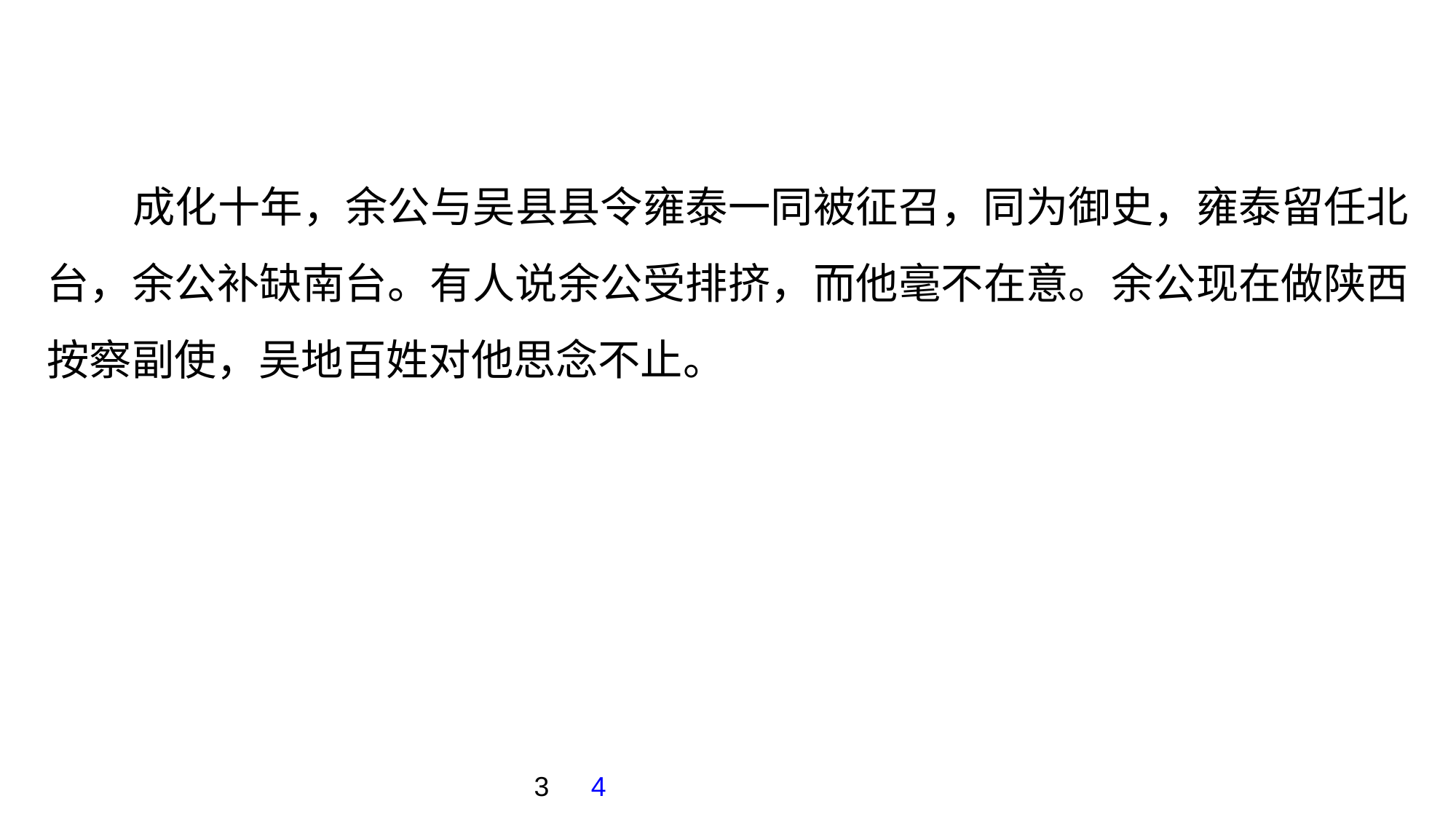

成化十年，余公与吴县县令雍泰一同被征召，同为御史，雍泰留任北台，余公补缺南台。有人说余公受排挤，而他毫不在意。余公现在做陕西按察副使，吴地百姓对他思念不止。
3
4